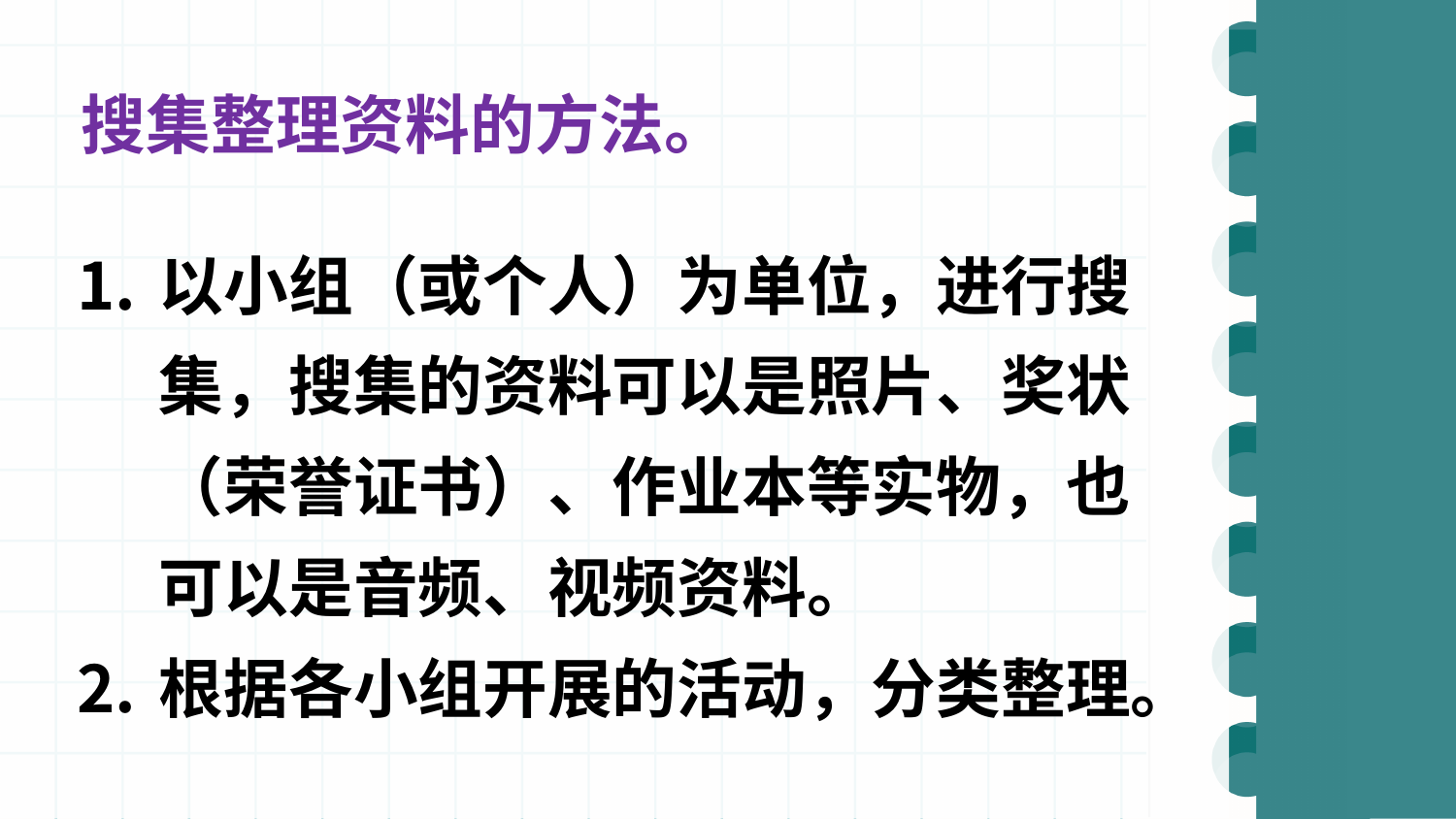

搜集整理资料的方法。
以小组（或个人）为单位，进行搜集，搜集的资料可以是照片、奖状（荣誉证书）、作业本等实物，也可以是音频、视频资料。
根据各小组开展的活动，分类整理。